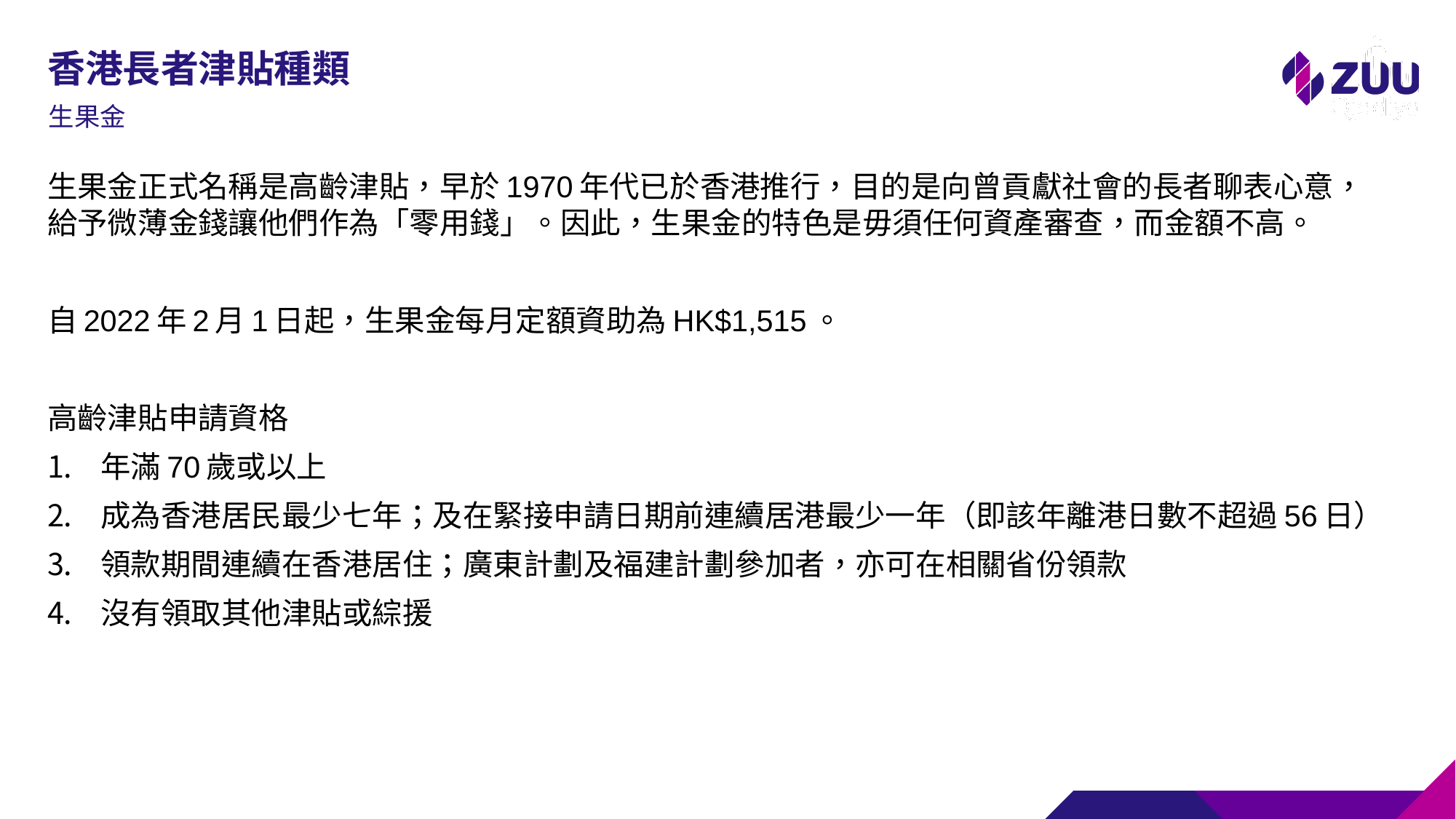

# 香港長者津貼種類
生果金
生果金正式名稱是高齡津貼，早於1970年代已於香港推行，目的是向曾貢獻社會的長者聊表心意，給予微薄金錢讓他們作為「零用錢」。因此，生果金的特色是毋須任何資產審查，而金額不高。

自2022年2月1日起，生果金每月定額資助為HK$1,515。

高齡津貼申請資格
年滿70歲或以上
成為香港居民最少七年；及在緊接申請日期前連續居港最少一年（即該年離港日數不超過56日）
領款期間連續在香港居住；廣東計劃及福建計劃參加者，亦可在相關省份領款
沒有領取其他津貼或綜援
3